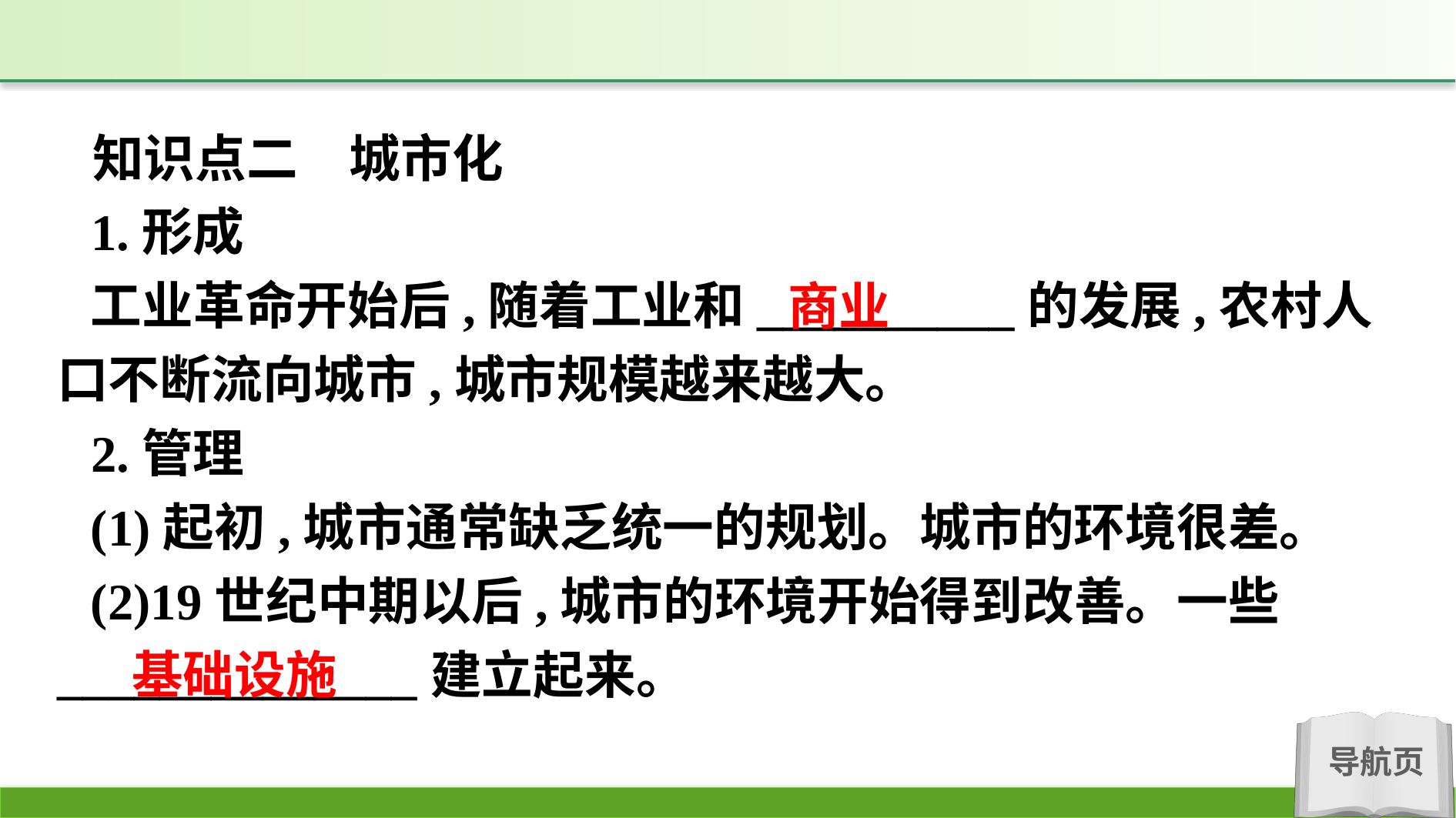

知识点二　城市化
1.形成
工业革命开始后,随着工业和__________的发展,农村人口不断流向城市,城市规模越来越大。
2.管理
(1)起初,城市通常缺乏统一的规划。城市的环境很差。
(2)19世纪中期以后,城市的环境开始得到改善。一些______________建立起来。
商业
基础设施